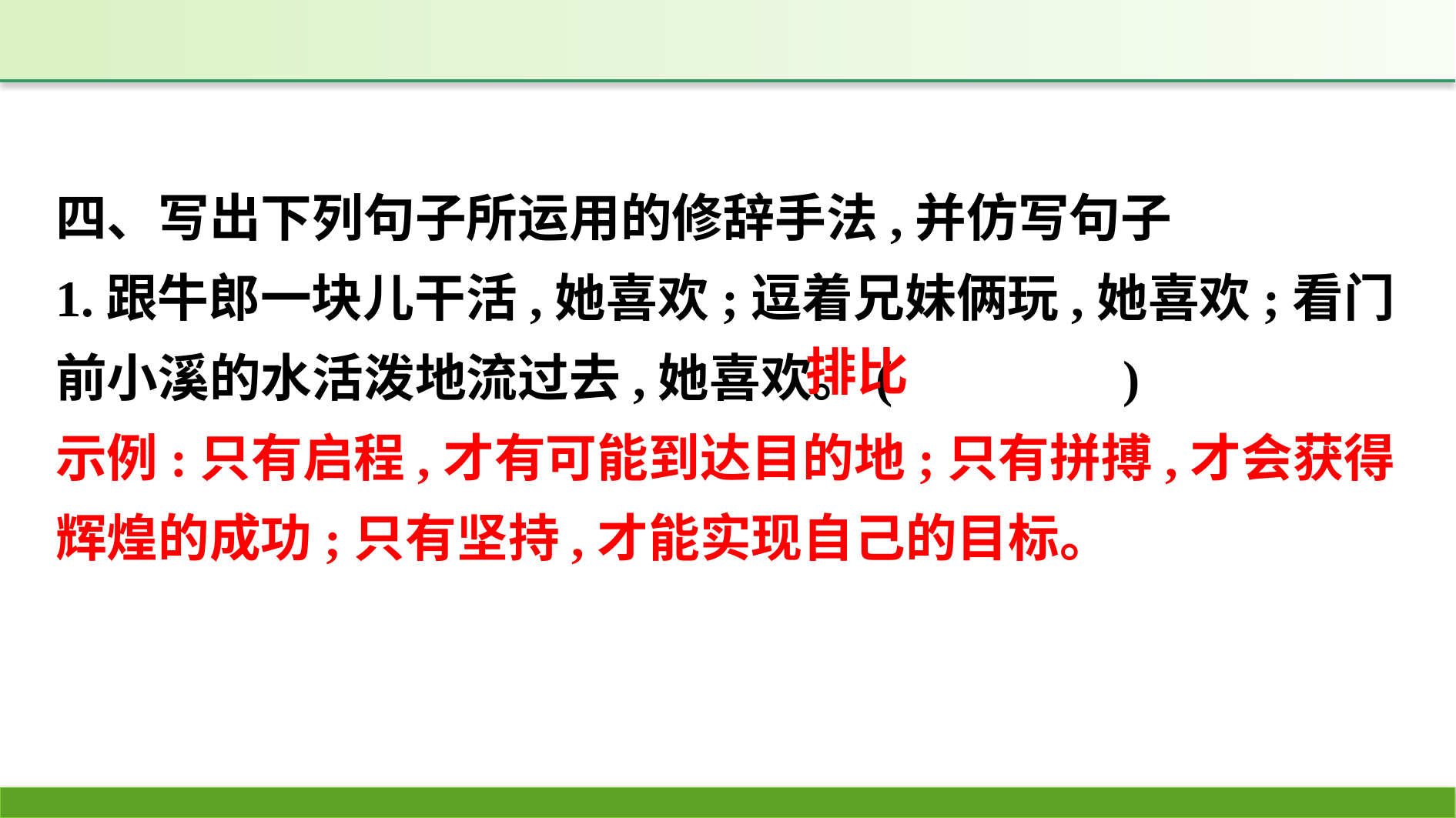

四、写出下列句子所运用的修辞手法,并仿写句子
1.跟牛郎一块儿干活,她喜欢;逗着兄妹俩玩,她喜欢;看门前小溪的水活泼地流过去,她喜欢。(　　　　)
示例:只有启程,才有可能到达目的地;只有拼搏,才会获得辉煌的成功;只有坚持,才能实现自己的目标。
排比